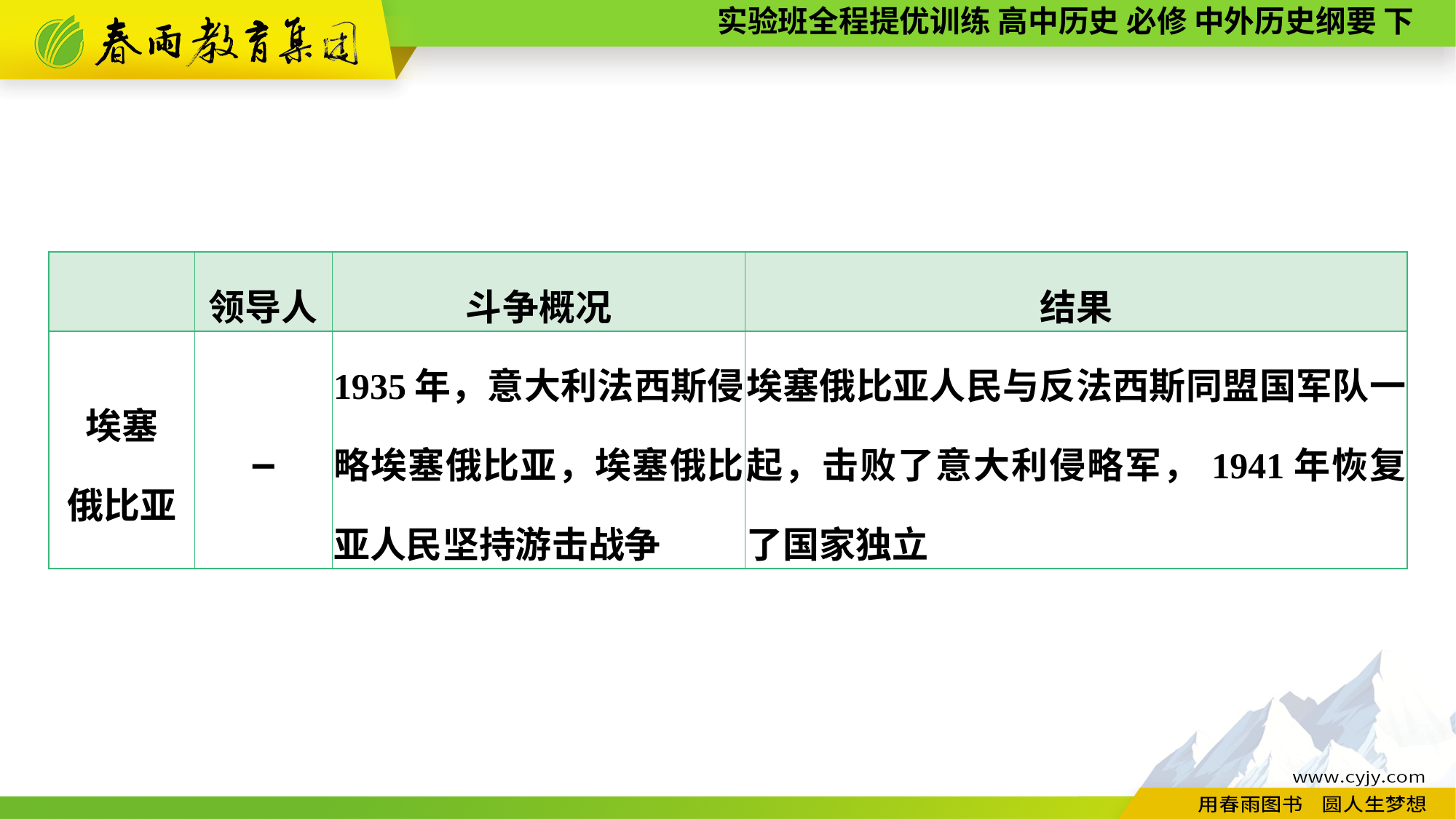

|  | 领导人 | 斗争概况 | 结果 |
| --- | --- | --- | --- |
| 埃塞 俄比亚 | — | 1935年，意大利法西斯侵略埃塞俄比亚，埃塞俄比亚人民坚持游击战争 | 埃塞俄比亚人民与反法西斯同盟国军队一起，击败了意大利侵略军，1941年恢复了国家独立 |